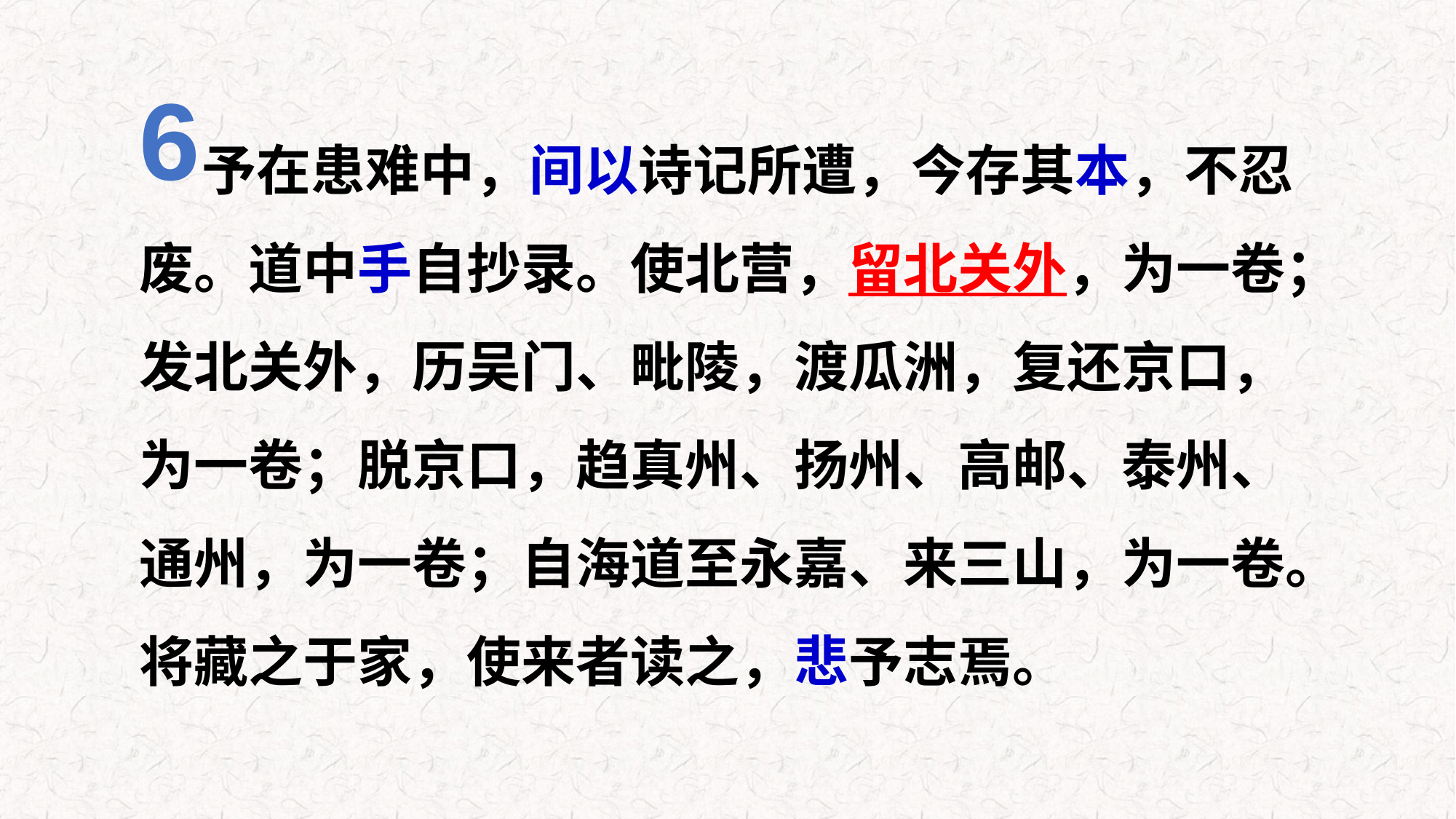

6
    予在患难中，间以诗记所遭，今存其本，不忍废。道中手自抄录。使北营，留北关外，为一卷；发北关外，历吴门、毗陵，渡瓜洲，复还京口，为一卷；脱京口，趋真州、扬州、高邮、泰州、通州，为一卷；自海道至永嘉、来三山，为一卷。将藏之于家，使来者读之，悲予志焉。